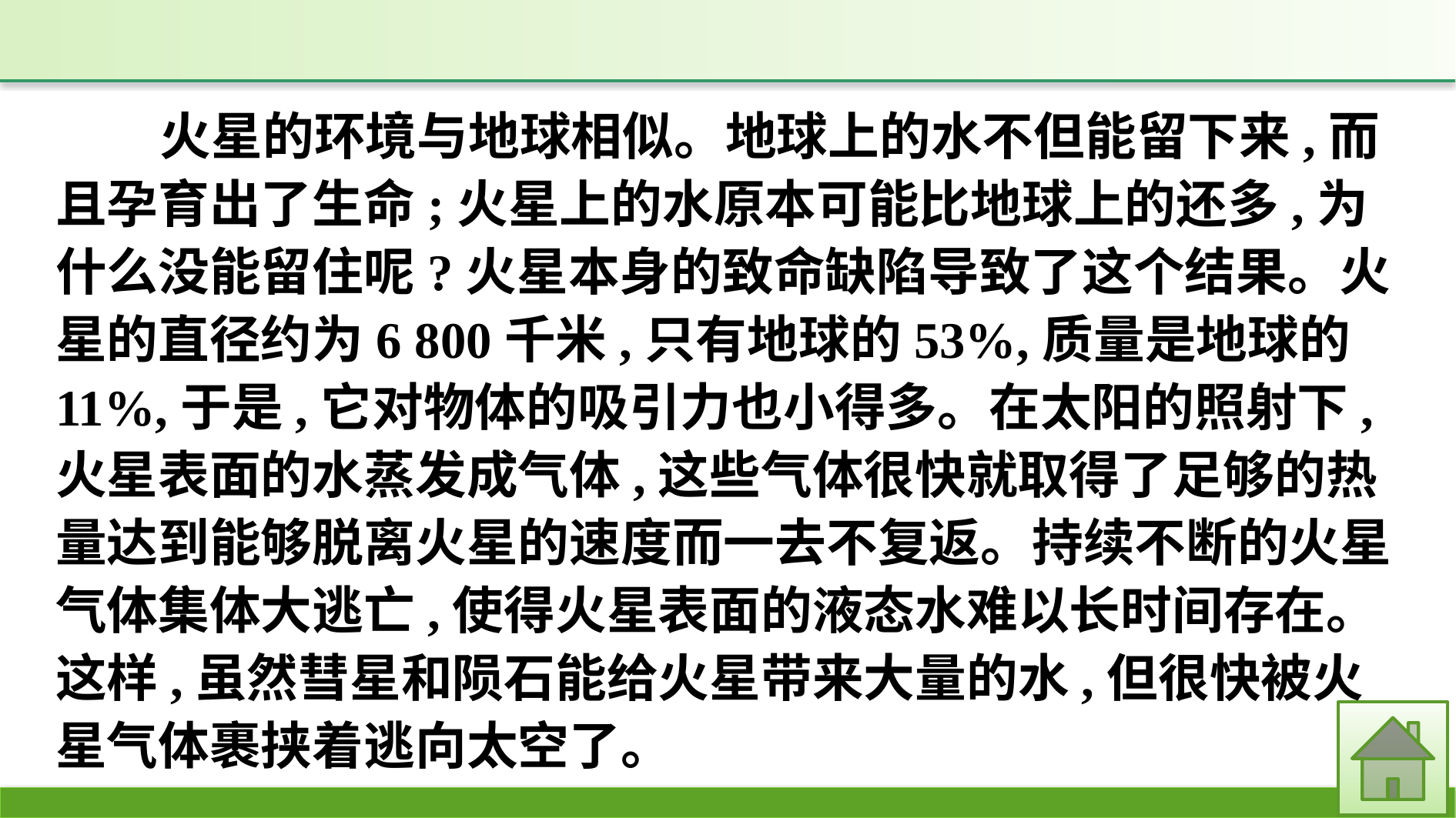

火星的环境与地球相似。地球上的水不但能留下来,而且孕育出了生命;火星上的水原本可能比地球上的还多,为什么没能留住呢?火星本身的致命缺陷导致了这个结果。火星的直径约为6 800千米,只有地球的53%,质量是地球的11%,于是,它对物体的吸引力也小得多。在太阳的照射下,火星表面的水蒸发成气体,这些气体很快就取得了足够的热量达到能够脱离火星的速度而一去不复返。持续不断的火星气体集体大逃亡,使得火星表面的液态水难以长时间存在。这样,虽然彗星和陨石能给火星带来大量的水,但很快被火星气体裹挟着逃向太空了。